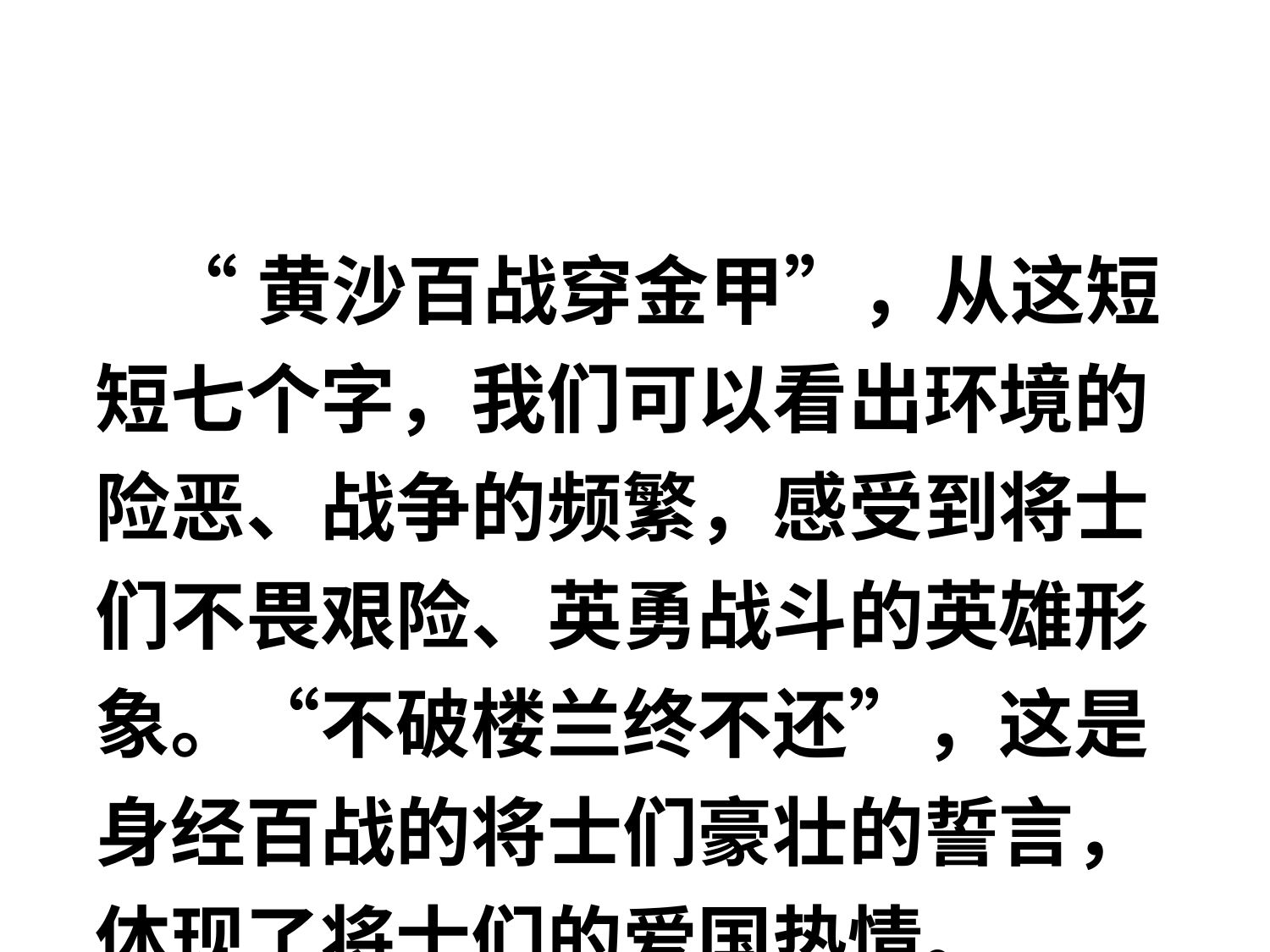

“黄沙百战穿金甲”，从这短短七个字，我们可以看出环境的险恶、战争的频繁，感受到将士们不畏艰险、英勇战斗的英雄形象。“不破楼兰终不还”，这是身经百战的将士们豪壮的誓言，体现了将士们的爱国热情。